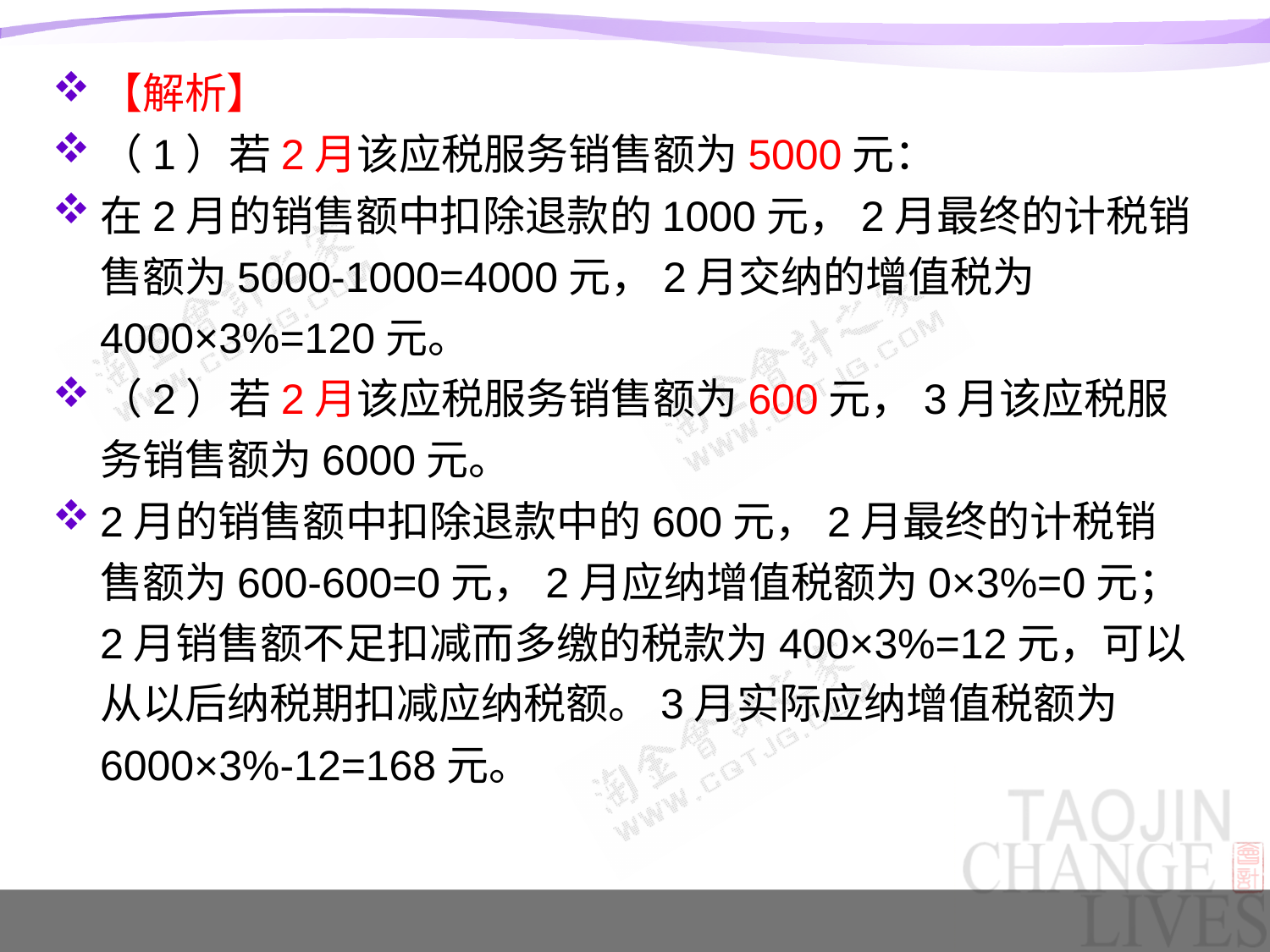

【解析】
（1）若2月该应税服务销售额为5000元：
在2月的销售额中扣除退款的1000元，2月最终的计税销售额为5000-1000=4000元，2月交纳的增值税为4000×3%=120元。
（2）若2月该应税服务销售额为600元，3月该应税服务销售额为6000元。
2月的销售额中扣除退款中的600元，2月最终的计税销售额为600-600=0元，2月应纳增值税额为0×3%=0元；2月销售额不足扣减而多缴的税款为400×3%=12元，可以从以后纳税期扣减应纳税额。3月实际应纳增值税额为6000×3%-12=168元。
#